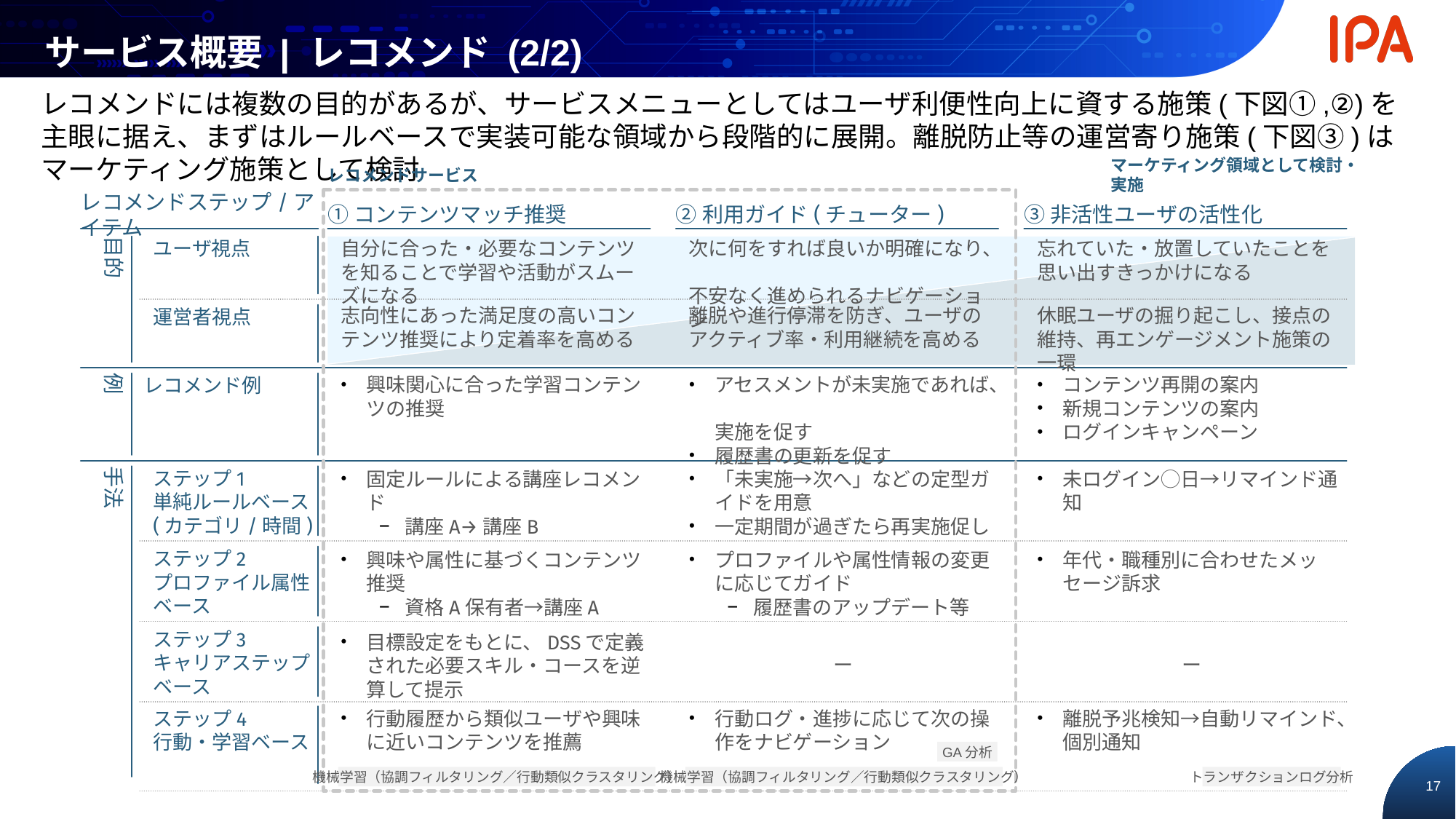

サービス概要 | レコメンド (2/2)
レコメンドには複数の目的があるが、サービスメニューとしてはユーザ利便性向上に資する施策(下図①,②)を主眼に据え、まずはルールベースで実装可能な領域から段階的に展開。離脱防止等の運営寄り施策(下図③)はマーケティング施策として検討
レコメンドサービス
マーケティング領域として検討・実施

レコメンドステップ/アイテム
①コンテンツマッチ推奨
②利用ガイド(チューター)
③非活性ユーザの活性化
目的
ユーザ視点
自分に合った・必要なコンテンツを知ることで学習や活動がスムーズになる
次に何をすれば良いか明確になり、
不安なく進められるナビゲーション
忘れていた・放置していたことを思い出すきっかけになる

志向性にあった満足度の高いコンテンツ推奨により定着率を高める
離脱や進行停滞を防ぎ、ユーザのアクティブ率・利用継続を高める
休眠ユーザの掘り起こし、接点の維持、再エンゲージメント施策の一環
運営者視点
興味関心に合った学習コンテンツの推奨
アセスメントが未実施であれば、
実施を促す
履歴書の更新を促す
コンテンツ再開の案内
新規コンテンツの案内
ログインキャンペーン
例
レコメンド例
手法
ステップ1
単純ルールベース
(カテゴリ/時間)
固定ルールによる講座レコメンド
講座A→講座B
「未実施→次へ」などの定型ガイドを用意
一定期間が過ぎたら再実施促し
未ログイン◯日→リマインド通知
ステップ2
プロファイル属性ベース
興味や属性に基づくコンテンツ推奨
資格A保有者→講座A
プロファイルや属性情報の変更に応じてガイド
履歴書のアップデート等
年代・職種別に合わせたメッセージ訴求
ステップ3
キャリアステップベース
目標設定をもとに、DSSで定義された必要スキル・コースを逆算して提示
ー
ー
ステップ4
行動・学習ベース
行動履歴から類似ユーザや興味に近いコンテンツを推薦
行動ログ・進捗に応じて次の操作をナビゲーション
離脱予兆検知→自動リマインド、個別通知
GA分析
機械学習（協調フィルタリング／行動類似クラスタリング）
機械学習（協調フィルタリング／行動類似クラスタリング）
トランザクションログ分析